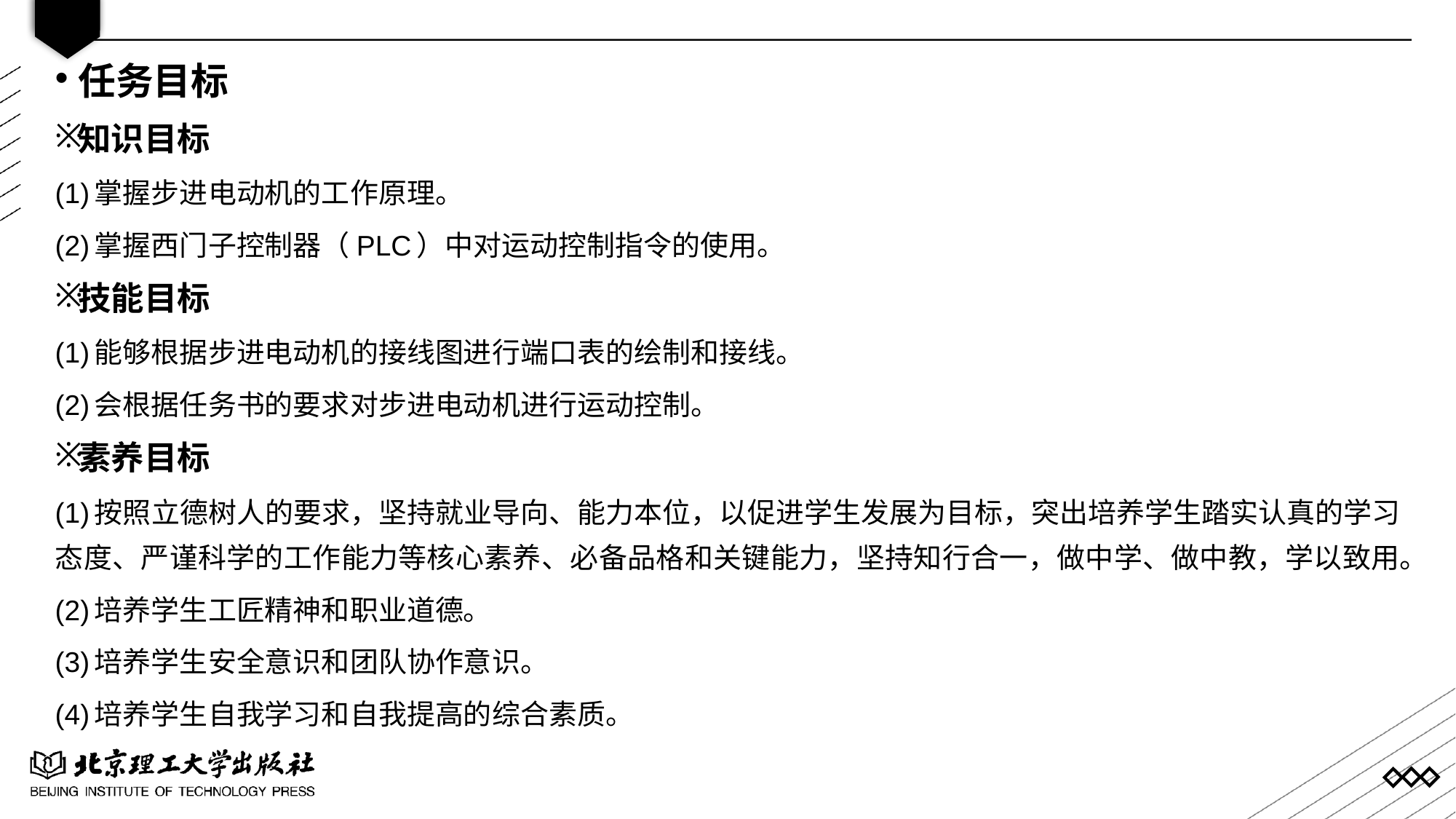

任务目标
知识目标
(1)掌握步进电动机的工作原理。
(2)掌握西门子控制器（PLC）中对运动控制指令的使用。
技能目标
(1)能够根据步进电动机的接线图进行端口表的绘制和接线。
(2)会根据任务书的要求对步进电动机进行运动控制。
素养目标
(1)按照立德树人的要求，坚持就业导向、能力本位，以促进学生发展为目标，突出培养学生踏实认真的学习态度、严谨科学的工作能力等核心素养、必备品格和关键能力，坚持知行合一，做中学、做中教，学以致用。
(2)培养学生工匠精神和职业道德。
(3)培养学生安全意识和团队协作意识。
(4)培养学生自我学习和自我提高的综合素质。